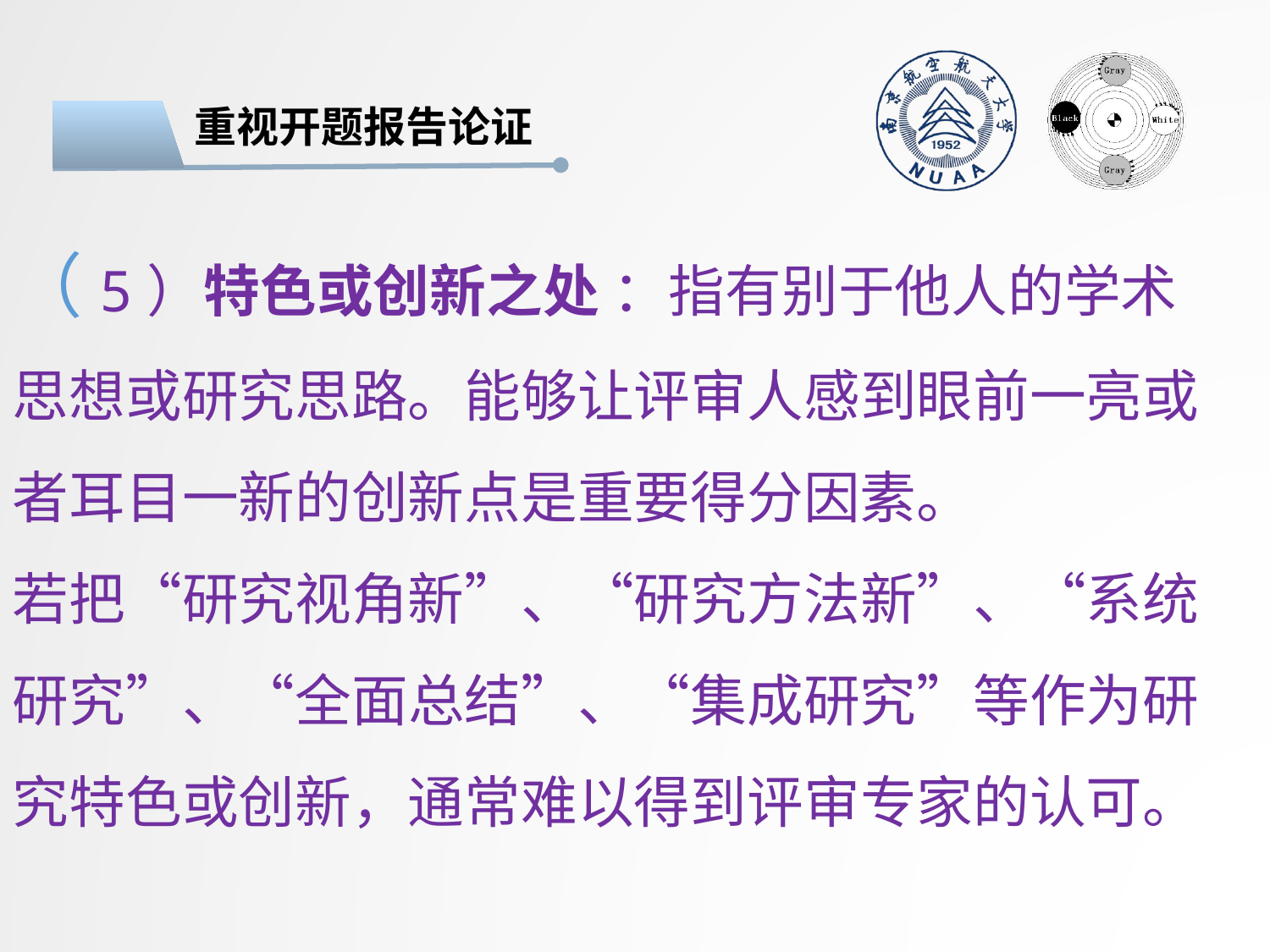

重视开题报告论证
（5）特色或创新之处 ：指有别于他人的学术思想或研究思路。能够让评审人感到眼前一亮或者耳目一新的创新点是重要得分因素。
若把“研究视角新”、“研究方法新”、“系统研究”、“全面总结”、“集成研究”等作为研究特色或创新，通常难以得到评审专家的认可。